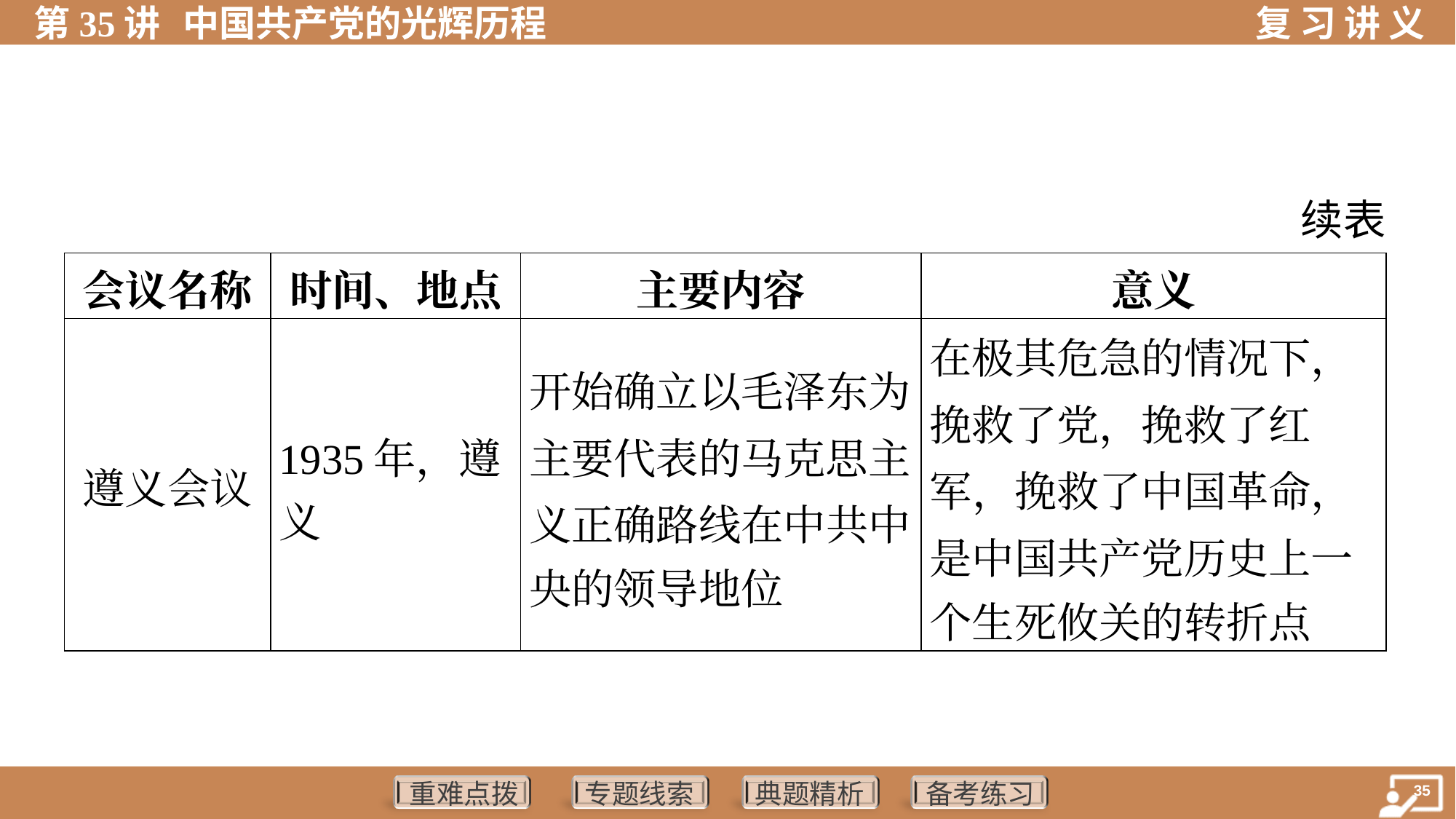

续表
| 会议名称 | 时间、地点 | 主要内容 | 意义 |
| --- | --- | --- | --- |
| 遵义会议 | 1935年，遵 义 | 开始确立以毛泽东为 主要代表的马克思主 义正确路线在中共中 央的领导地位 | 在极其危急的情况下， 挽救了党，挽救了红 军，挽救了中国革命， 是中国共产党历史上一 个生死攸关的转折点 |